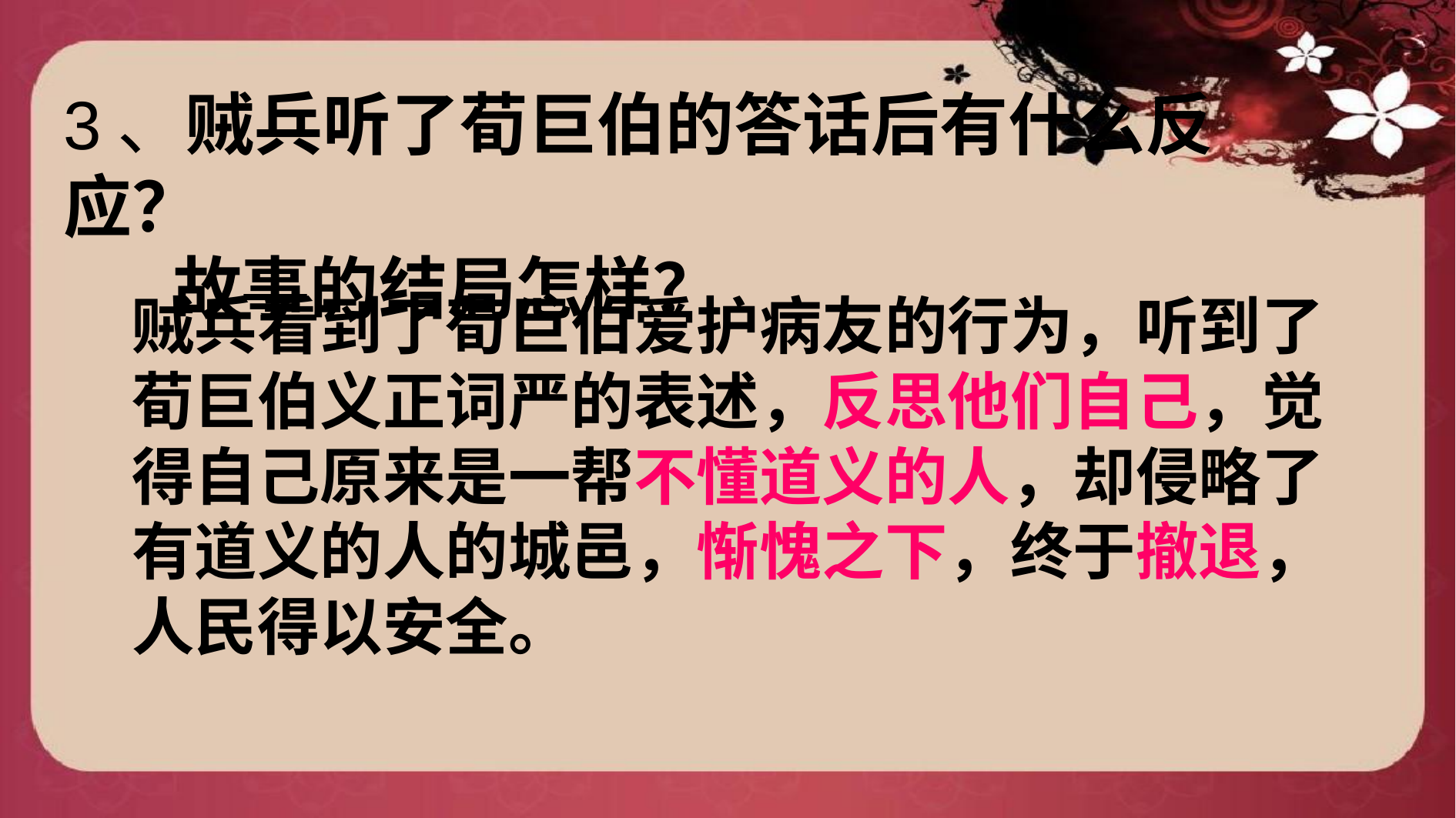

3、贼兵听了荀巨伯的答话后有什么反应？
      故事的结局怎样？
贼兵看到了荀巨伯爱护病友的行为，听到了荀巨伯义正词严的表述，反思他们自己，觉得自己原来是一帮不懂道义的人，却侵略了有道义的人的城邑，惭愧之下，终于撤退，人民得以安全。